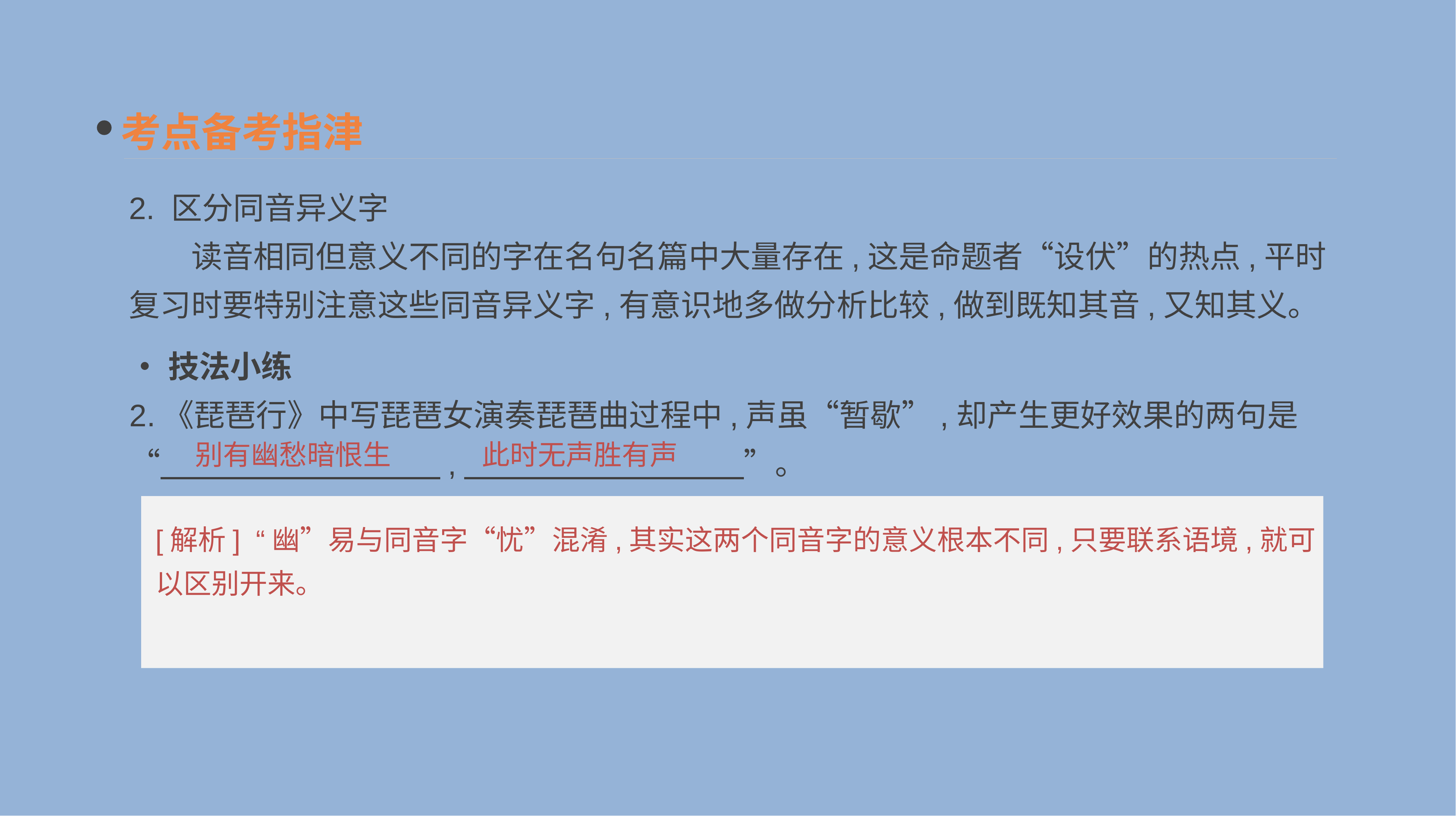

考点备考指津

2. 区分同音异义字
　　读音相同但意义不同的字在名句名篇中大量存在,这是命题者“设伏”的热点,平时复习时要特别注意这些同音异义字,有意识地多做分析比较,做到既知其音,又知其义。
•技法小练
2.《琵琶行》中写琵琶女演奏琵琶曲过程中,声虽“暂歇”,却产生更好效果的两句是“　　　　　　　　　,　　　　　　　　　”。
别有幽愁暗恨生
此时无声胜有声

[解析]  “幽”易与同音字“忧”混淆,其实这两个同音字的意义根本不同,只要联系语境,就可以区别开来。